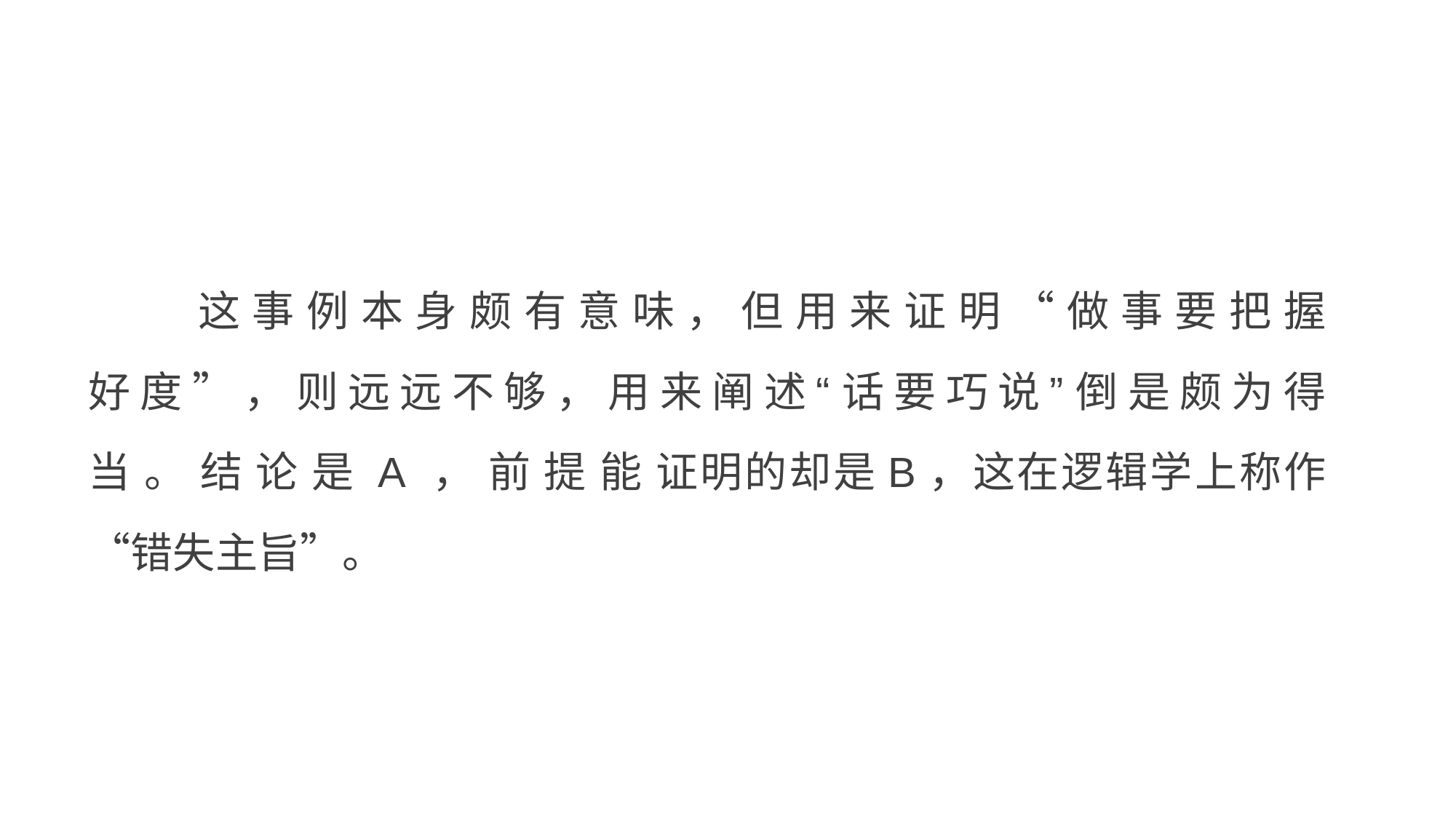

这 事 例 本 身 颇 有 意 味 ， 但 用 来 证 明 “ 做 事 要 把 握 好 度 ” ， 则 远 远 不 够 ， 用 来 阐 述 “ 话 要 巧 说 ” 倒 是 颇 为 得 当 。 结 论 是 A ， 前 提 能 证明的却是B，这在逻辑学上称作“错失主旨”。